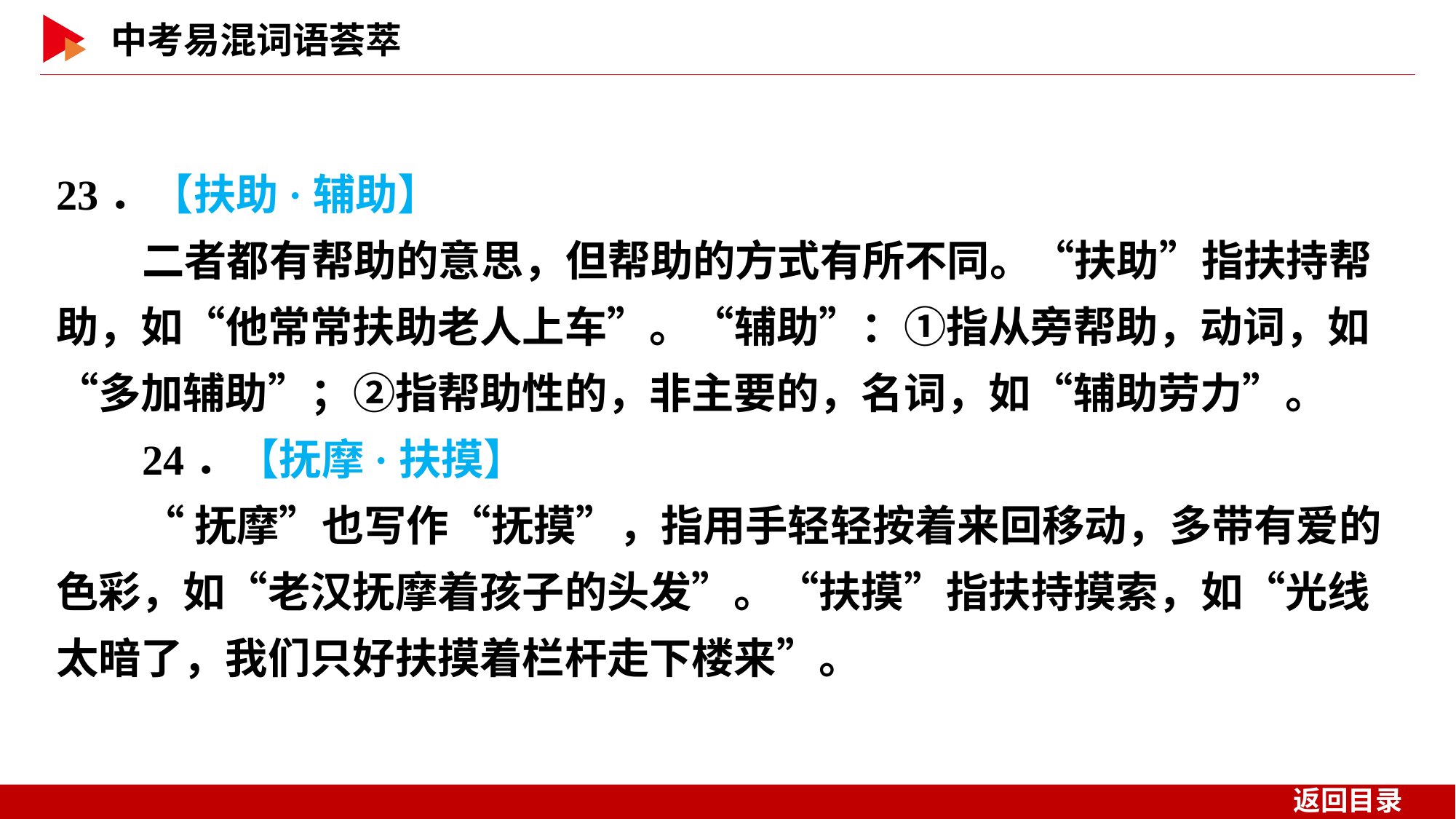

23．【扶助·辅助】
二者都有帮助的意思，但帮助的方式有所不同。“扶助”指扶持帮助，如“他常常扶助老人上车”。“辅助”：①指从旁帮助，动词，如“多加辅助”；②指帮助性的，非主要的，名词，如“辅助劳力”。
24．【抚摩·扶摸】
“抚摩”也写作“抚摸”，指用手轻轻按着来回移动，多带有爱的色彩，如“老汉抚摩着孩子的头发”。“扶摸”指扶持摸索，如“光线太暗了，我们只好扶摸着栏杆走下楼来”。